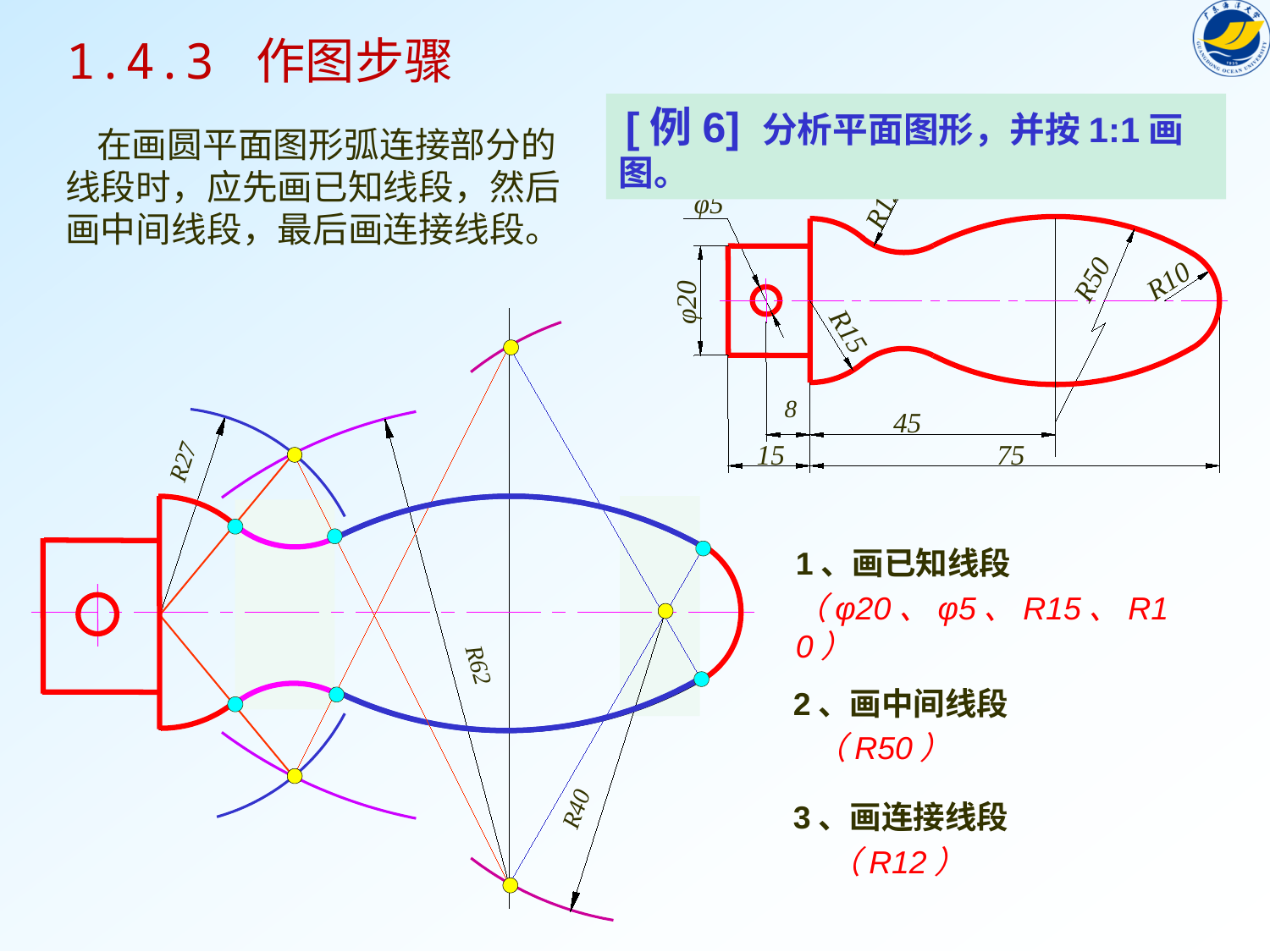

1.4.3 作图步骤

 [例6] 分析平面图形，并按1:1画图。
    在画圆平面图形弧连接部分的线段时，应先画已知线段，然后画中间线段，最后画连接线段。
φ5

R50
R10

φ20

R15

8
45

15
75

R12

R27

R62

1、画已知线段
（φ20、φ5、R15、R10）
2、画中间线段
  （R50）
3、画连接线段
    （R12）

R40